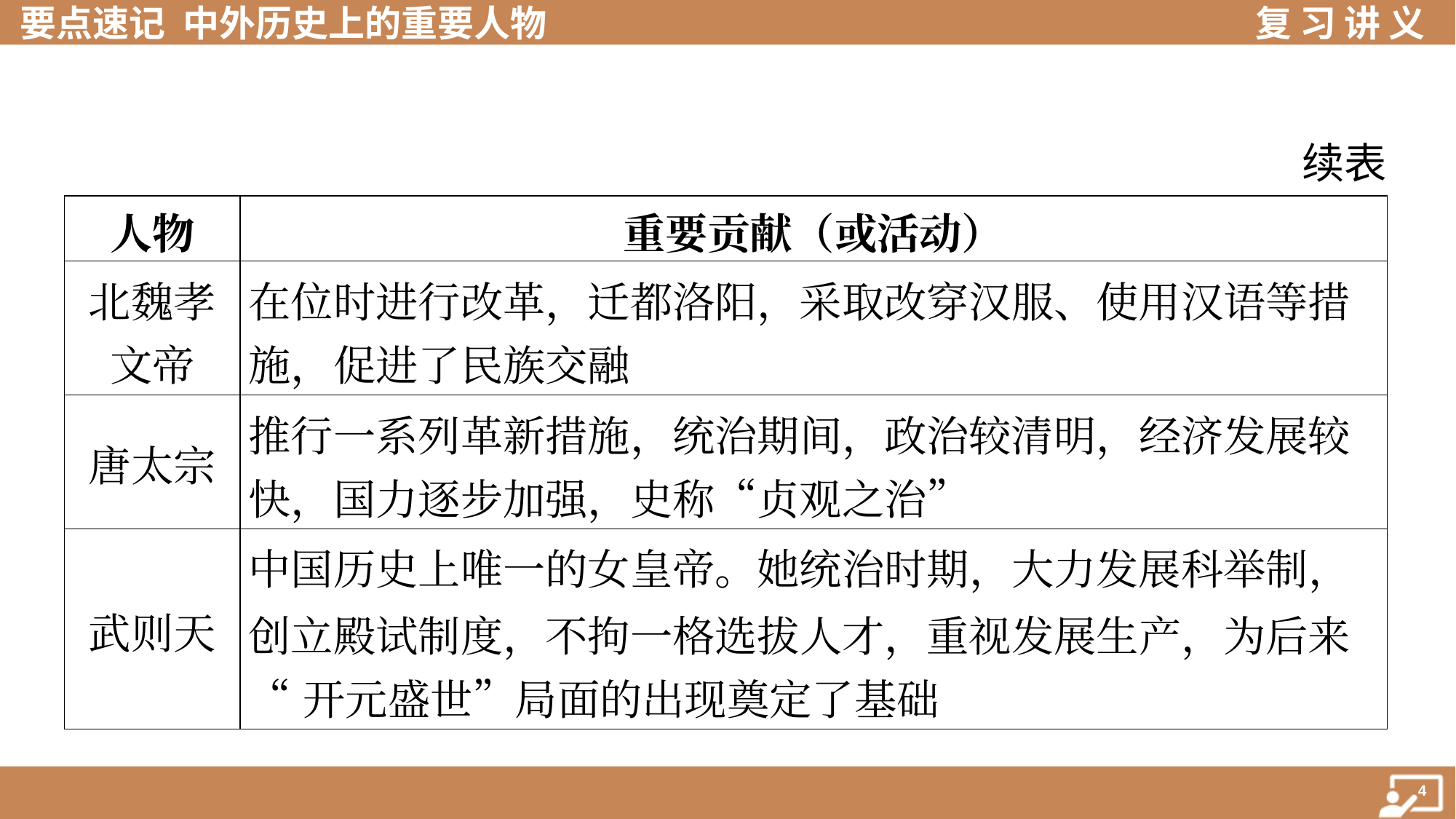

续表
| 人物 | 重要贡献（或活动） |
| --- | --- |
| 北魏孝 文帝 | 在位时进行改革，迁都洛阳，采取改穿汉服、使用汉语等措 施，促进了民族交融 |
| 唐太宗 | 推行一系列革新措施，统治期间，政治较清明，经济发展较 快，国力逐步加强，史称“贞观之治” |
| 武则天 | 中国历史上唯一的女皇帝。她统治时期，大力发展科举制， 创立殿试制度，不拘一格选拔人才，重视发展生产，为后来 “开元盛世”局面的出现奠定了基础 |